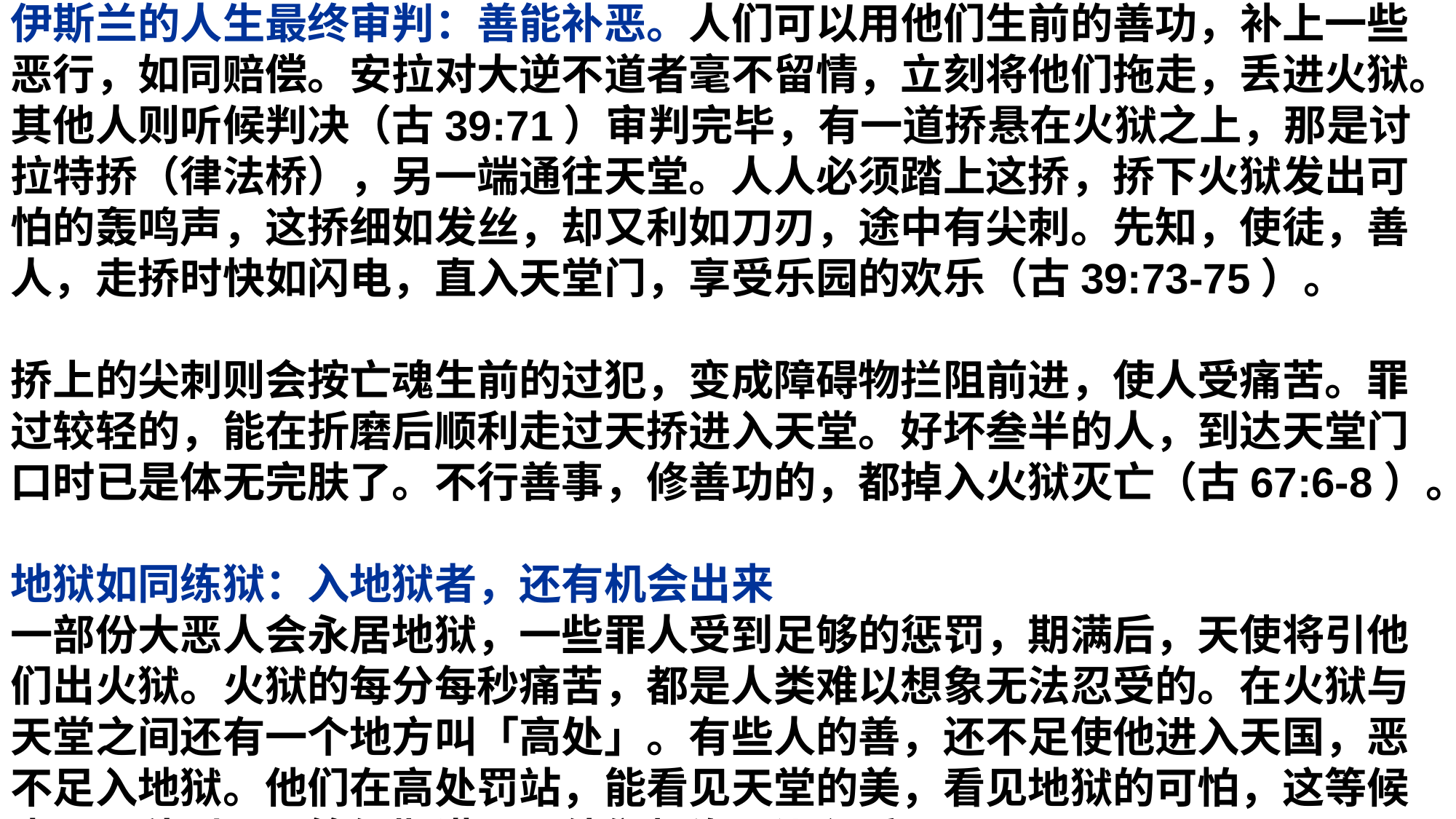

伊斯兰的人生最终审判：善能补恶。人们可以用他们生前的善功，补上一些恶行，如同赔偿。安拉对大逆不道者毫不留情，立刻将他们拖走，丢进火狱。其他人则听候判决（古39:71）审判完毕，有一道挢悬在火狱之上，那是讨拉特挢（律法桥），另一端通往天堂。人人必须踏上这挢，挢下火狱发出可怕的轰鸣声，这挢细如发丝，却又利如刀刃，途中有尖刺。先知，使徒，善人，走挢时快如闪电，直入天堂门，享受乐园的欢乐（古39:73-75）。

挢上的尖刺则会按亡魂生前的过犯，变成障碍物拦阻前进，使人受痛苦。罪过较轻的，能在折磨后顺利走过天挢进入天堂。好坏叁半的人，到达天堂门口时已是体无完肤了。不行善事，修善功的，都掉入火狱灭亡（古67:6-8）。

地狱如同练狱：入地狱者，还有机会出来
一部份大恶人会永居地狱，一些罪人受到足够的惩罚，期满后，天使将引他们出火狱。火狱的每分每秒痛苦，都是人类难以想象无法忍受的。在火狱与天堂之间还有一个地方叫「高处」。有些人的善，还不足使他进入天国，恶不足入地狱。他们在高处罚站，能看见天堂的美，看见地狱的可怕，这等候也是一种刑罚，等候期满了，他们都许可进入乐园 。